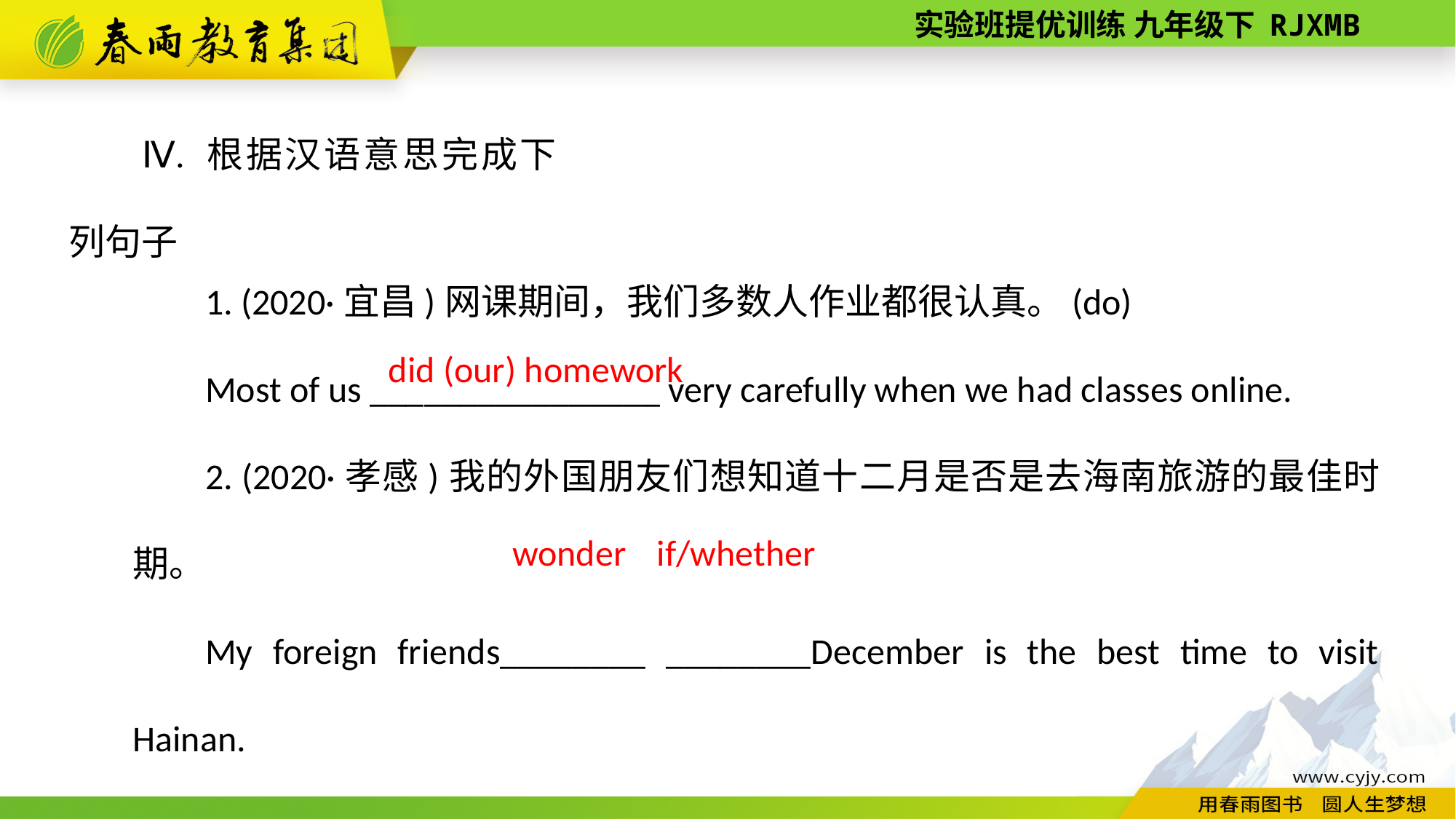

Ⅳ. 根据汉语意思完成下列句子
1. (2020·宜昌)网课期间，我们多数人作业都很认真。(do)
Most of us ________________ very carefully when we had classes online.
2. (2020·孝感)我的外国朋友们想知道十二月是否是去海南旅游的最佳时期。
My foreign friends________ ________December is the best time to visit Hainan.
did (our) homework
wonder
if/whether